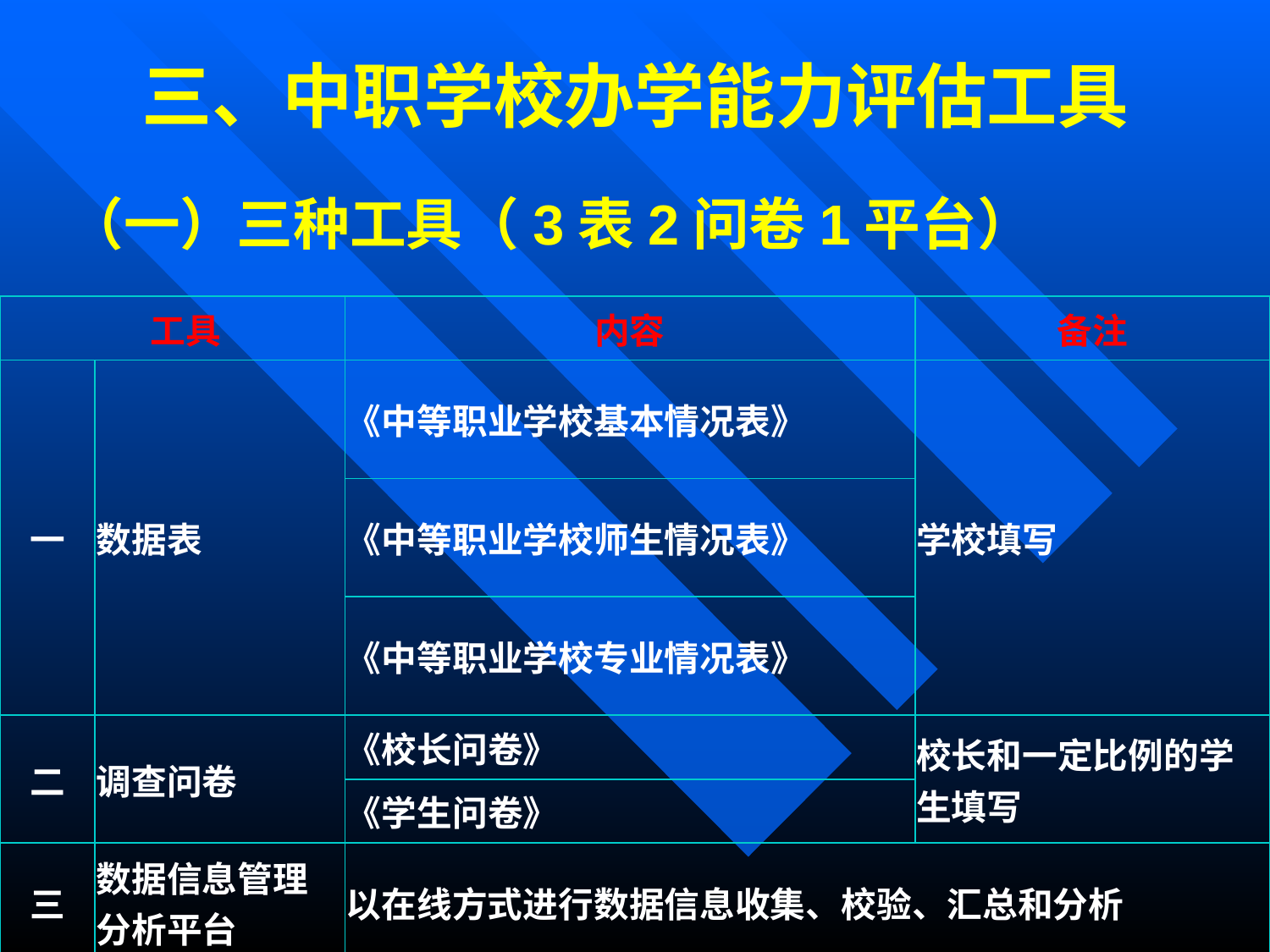

三、中职学校办学能力评估工具
（一）三种工具（3表2问卷1平台）
| 工具 |  | 内容 | 备注 |
| --- | --- | --- | --- |
| 一 | 数据表 | 《中等职业学校基本情况表》 | 学校填写 |
|  |  | 《中等职业学校师生情况表》 |  |
|  |  | 《中等职业学校专业情况表》 |  |
| 二 | 调查问卷 | 《校长问卷》 | 校长和一定比例的学生填写 |
|  |  | 《学生问卷》 |  |
| 三 | 数据信息管理分析平台 | 以在线方式进行数据信息收集、校验、汇总和分析 |  |